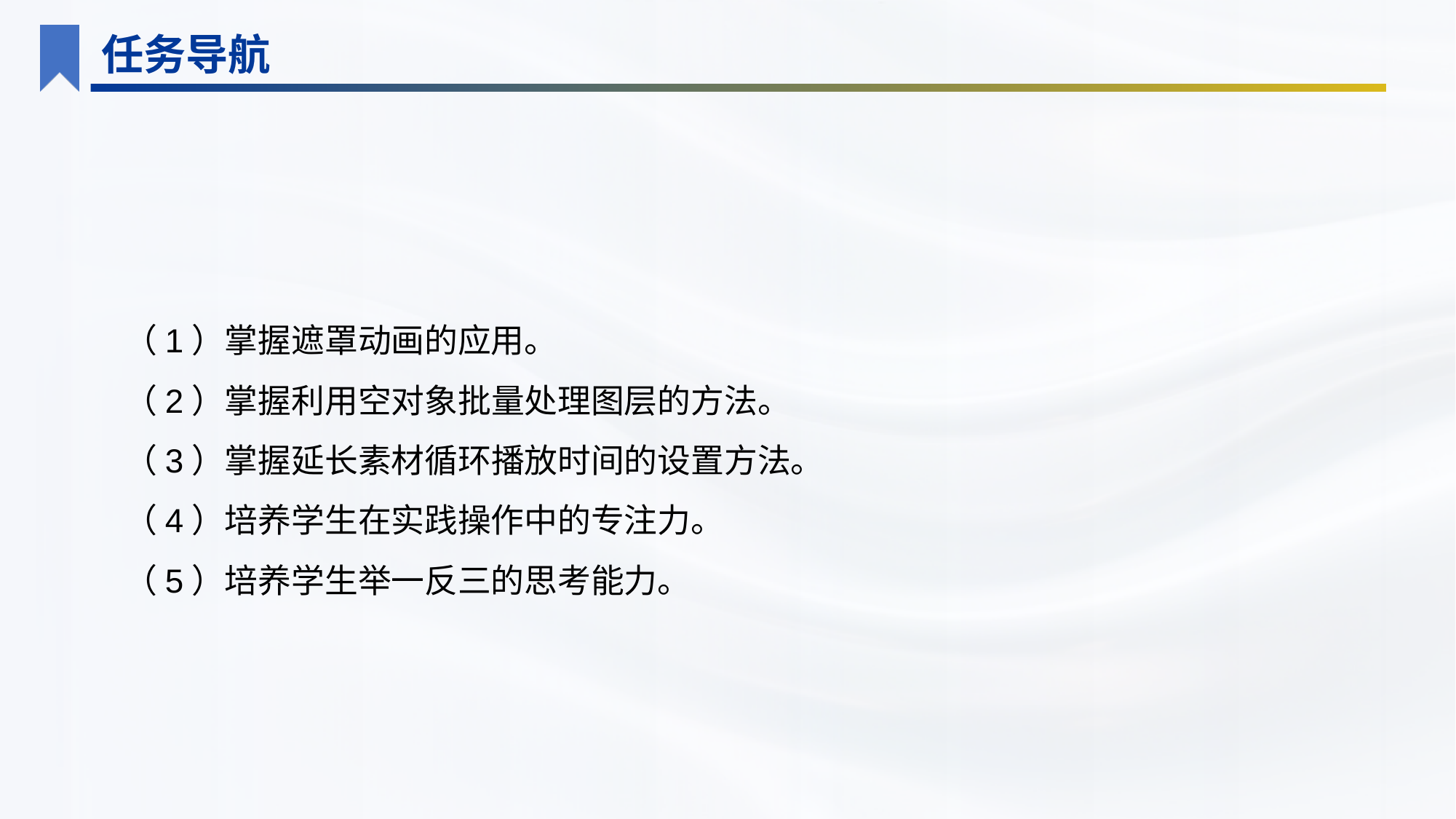

任务导航
（1）掌握遮罩动画的应用。
（2）掌握利用空对象批量处理图层的方法。
（3）掌握延长素材循环播放时间的设置方法。
（4）培养学生在实践操作中的专注力。
（5）培养学生举一反三的思考能力。